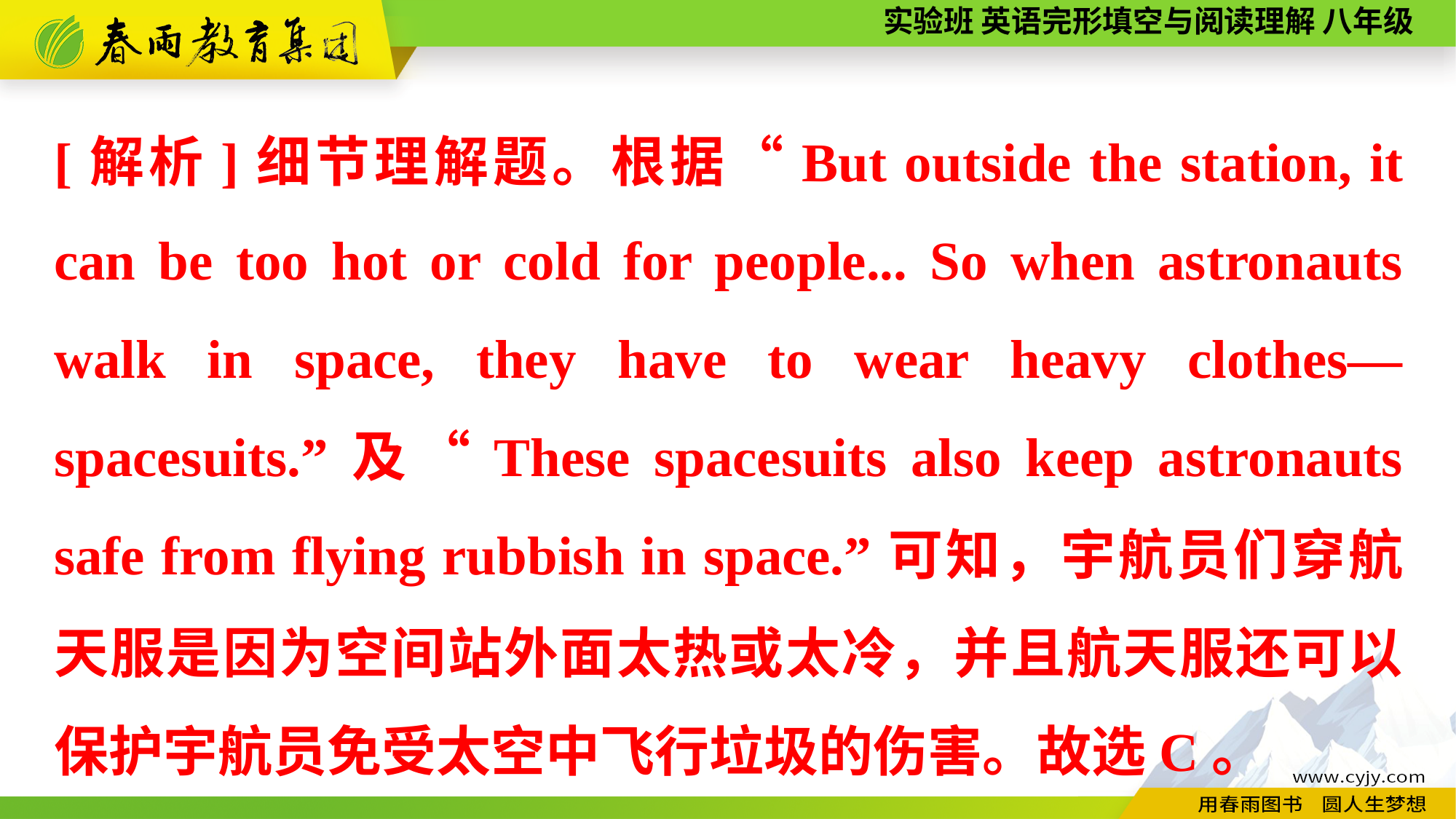

[解析]细节理解题。根据“But outside the station, it can be too hot or cold for people... So when astronauts walk in space, they have to wear heavy clothes—spacesuits.”及“These spacesuits also keep astronauts safe from flying rubbish in space.”可知，宇航员们穿航天服是因为空间站外面太热或太冷，并且航天服还可以保护宇航员免受太空中飞行垃圾的伤害。故选C。